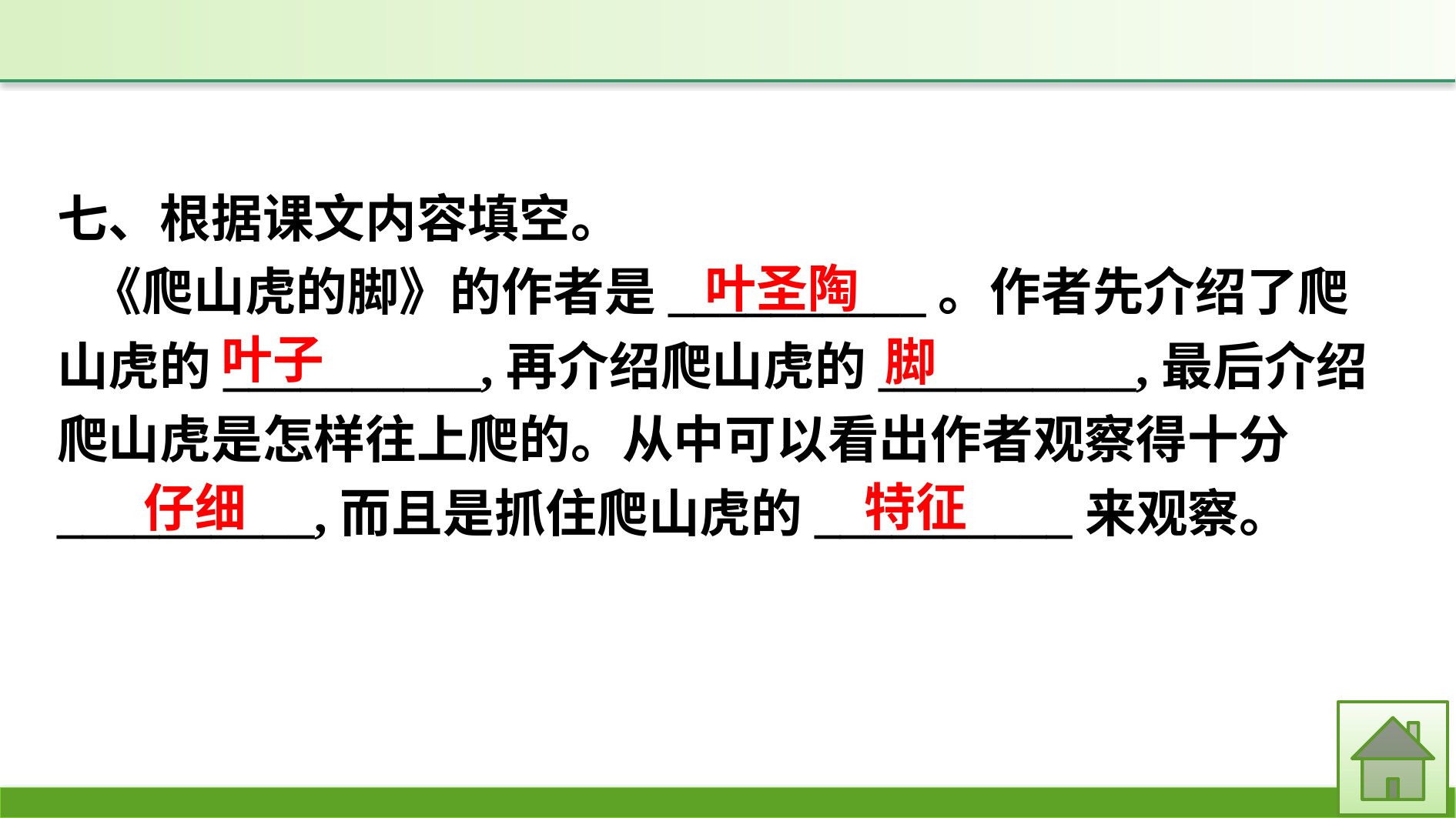

七、根据课文内容填空。
《爬山虎的脚》的作者是__________。作者先介绍了爬山虎的__________,再介绍爬山虎的__________,最后介绍爬山虎是怎样往上爬的。从中可以看出作者观察得十分__________,而且是抓住爬山虎的__________来观察。
叶圣陶
叶子
脚
特征
仔细